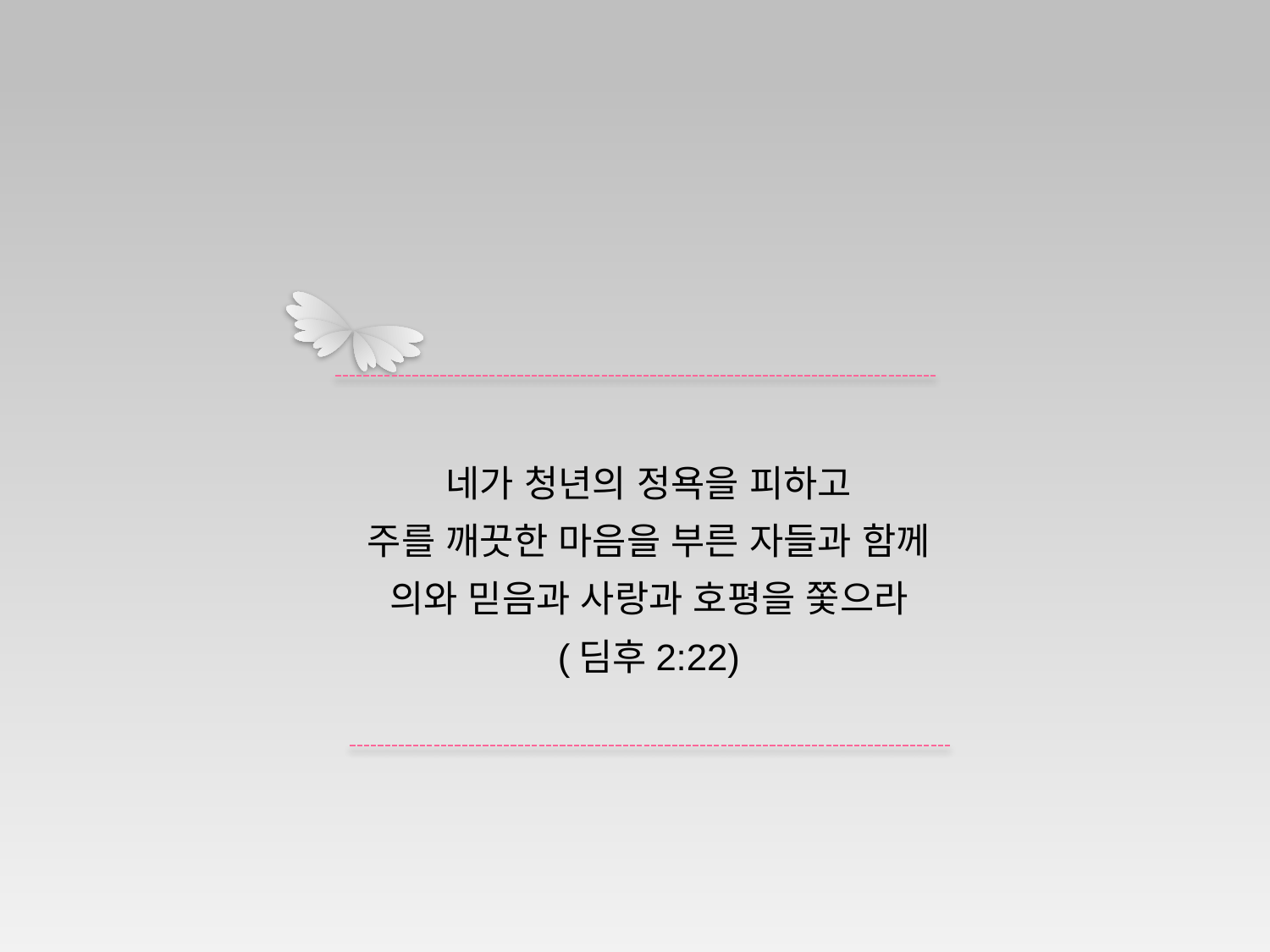

네가 청년의 정욕을 피하고
주를 깨끗한 마음을 부른 자들과 함께 의와 믿음과 사랑과 호평을 쫓으라 (딤후2:22)